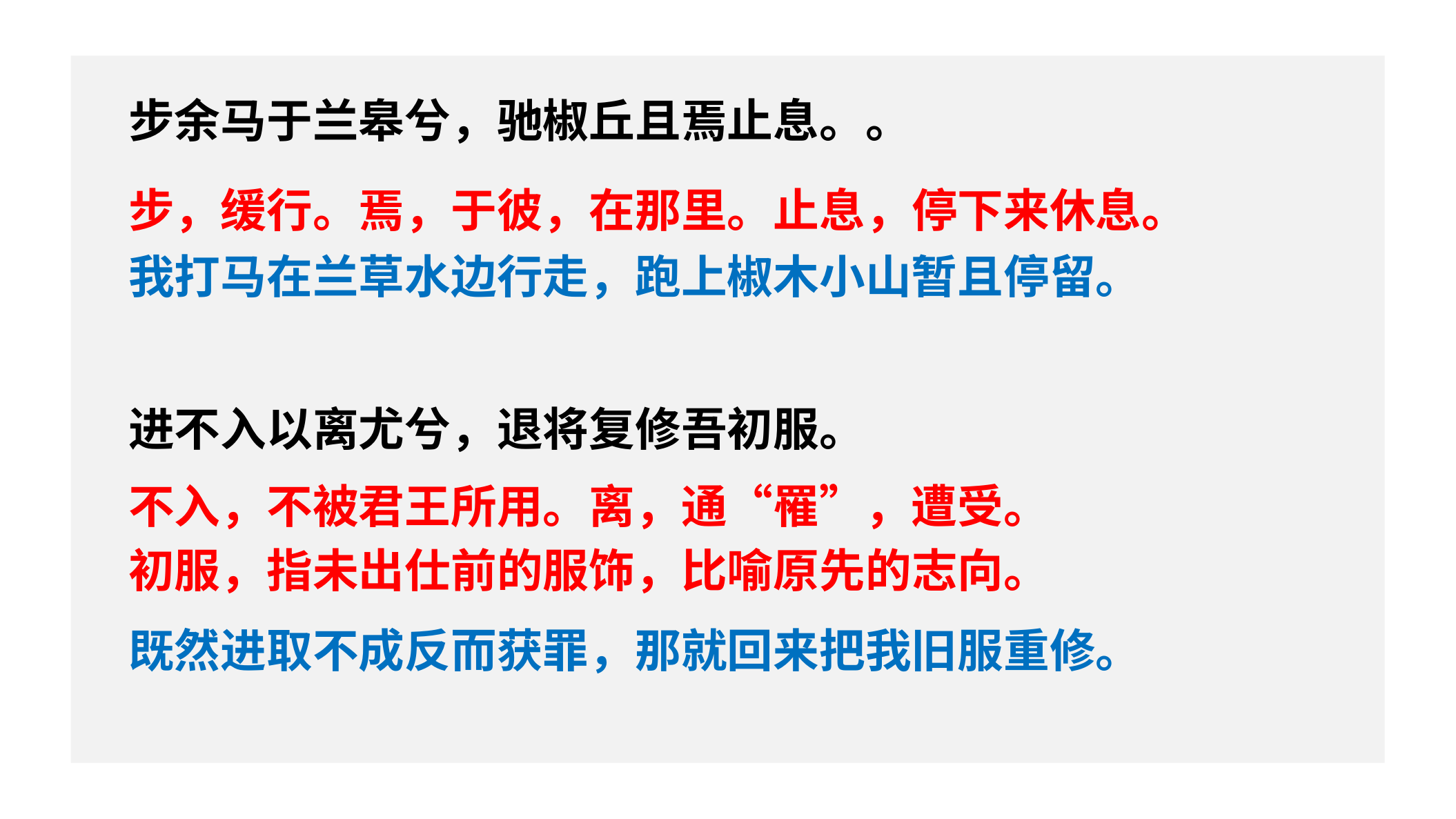

步余马于兰皋兮，驰椒丘且焉止息。。
步，缓行。焉，于彼，在那里。止息，停下来休息。
我打马在兰草水边行走，跑上椒木小山暂且停留。
进不入以离尤兮，退将复修吾初服。
不入，不被君王所用。离，通“罹”，遭受。
初服，指未出仕前的服饰，比喻原先的志向。
既然进取不成反而获罪，那就回来把我旧服重修。